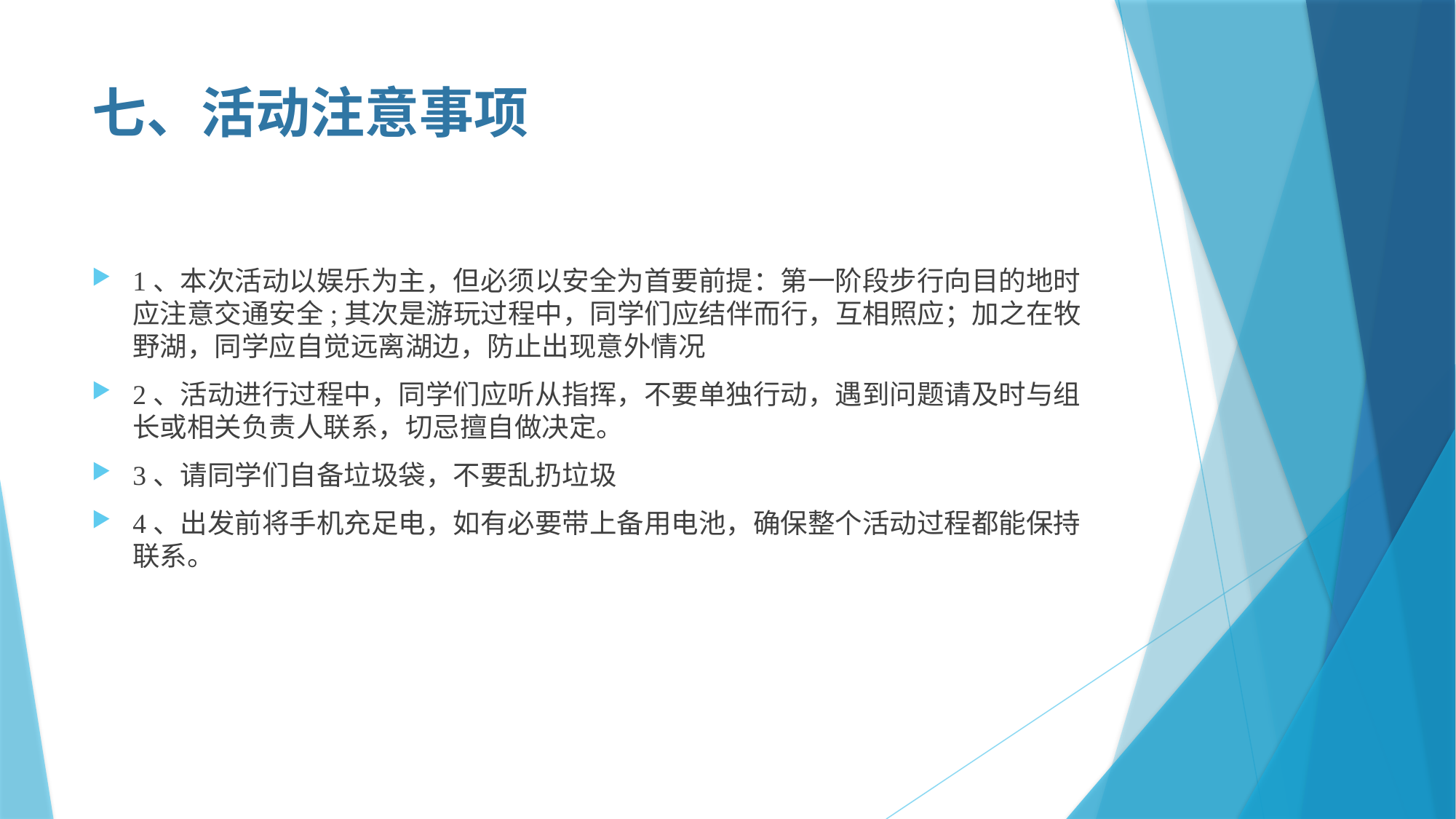

# 七、活动注意事项
1、本次活动以娱乐为主，但必须以安全为首要前提：第一阶段步行向目的地时应注意交通安全;其次是游玩过程中，同学们应结伴而行，互相照应；加之在牧野湖，同学应自觉远离湖边，防止出现意外情况
2、活动进行过程中，同学们应听从指挥，不要单独行动，遇到问题请及时与组长或相关负责人联系，切忌擅自做决定。
3、请同学们自备垃圾袋，不要乱扔垃圾
4、出发前将手机充足电，如有必要带上备用电池，确保整个活动过程都能保持联系。